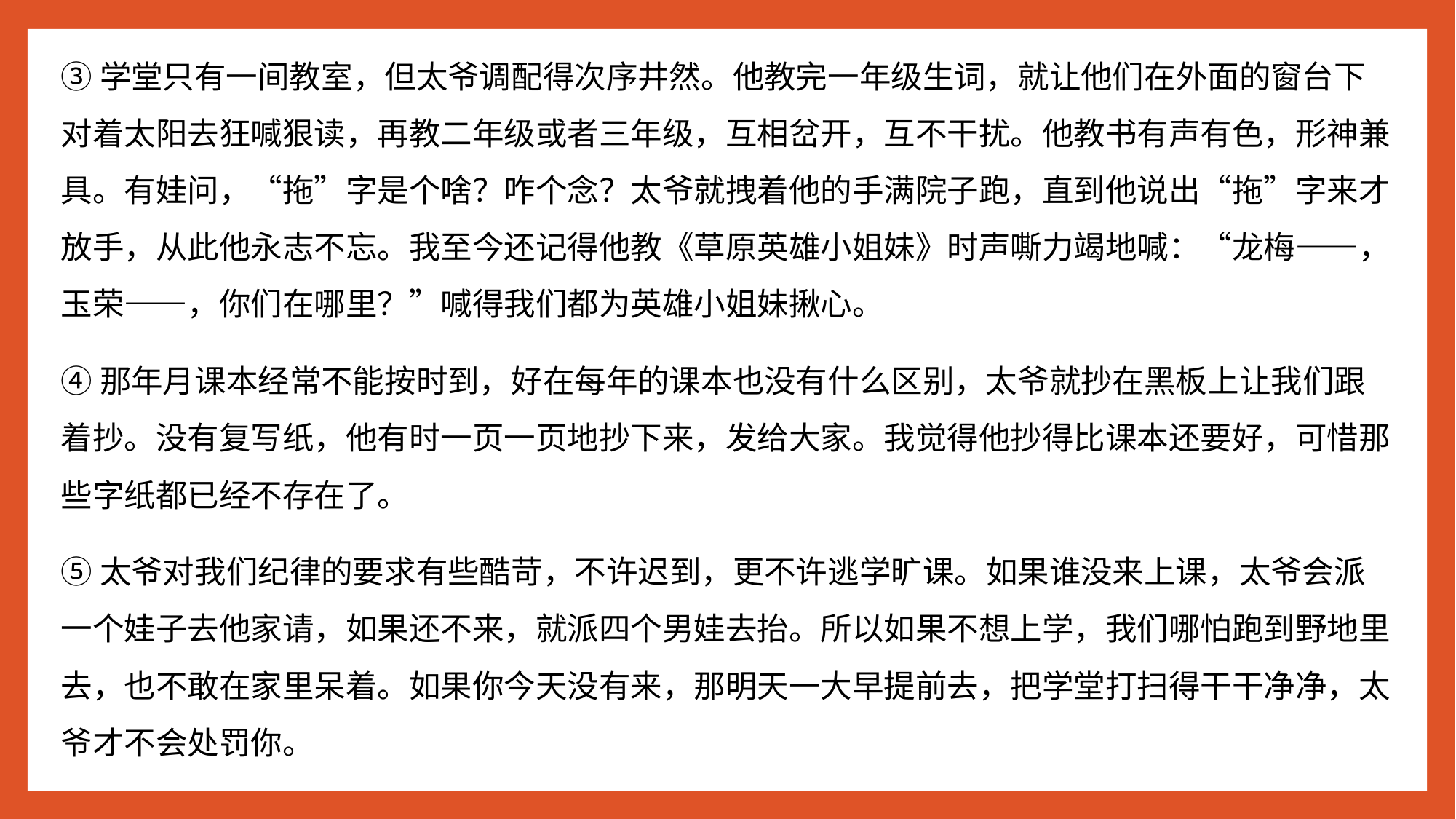

③学堂只有一间教室，但太爷调配得次序井然。他教完一年级生词，就让他们在外面的窗台下对着太阳去狂喊狠读，再教二年级或者三年级，互相岔开，互不干扰。他教书有声有色，形神兼具。有娃问，“拖”字是个啥？咋个念？太爷就拽着他的手满院子跑，直到他说出“拖”字来才放手，从此他永志不忘。我至今还记得他教《草原英雄小姐妹》时声嘶力竭地喊：“龙梅——，玉荣——，你们在哪里？”喊得我们都为英雄小姐妹揪心。
④那年月课本经常不能按时到，好在每年的课本也没有什么区别，太爷就抄在黑板上让我们跟着抄。没有复写纸，他有时一页一页地抄下来，发给大家。我觉得他抄得比课本还要好，可惜那些字纸都已经不存在了。
⑤太爷对我们纪律的要求有些酷苛，不许迟到，更不许逃学旷课。如果谁没来上课，太爷会派一个娃子去他家请，如果还不来，就派四个男娃去抬。所以如果不想上学，我们哪怕跑到野地里去，也不敢在家里呆着。如果你今天没有来，那明天一大早提前去，把学堂打扫得干干净净，太爷才不会处罚你。